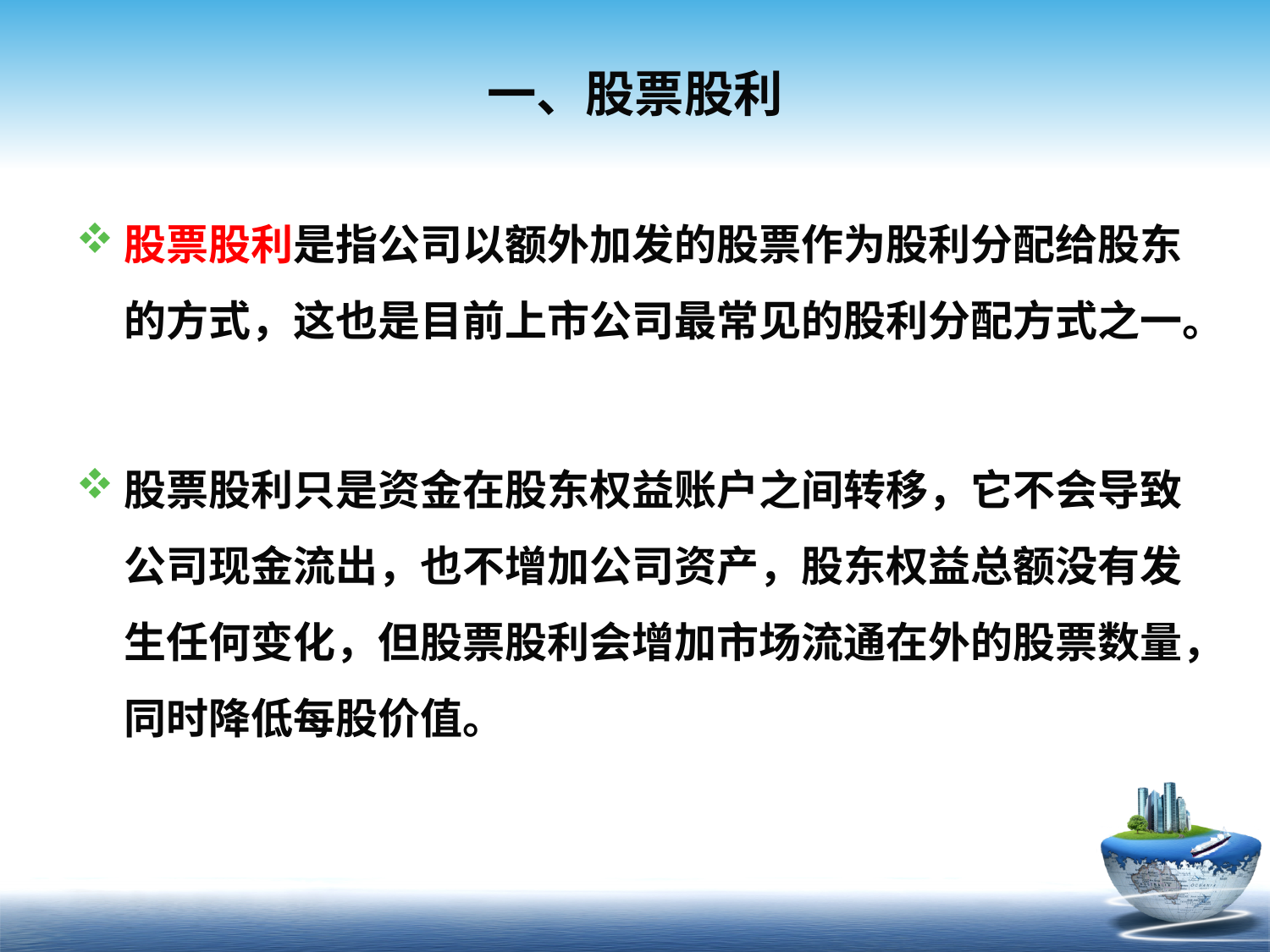

# 一、股票股利
股票股利是指公司以额外加发的股票作为股利分配给股东的方式，这也是目前上市公司最常见的股利分配方式之一。

股票股利只是资金在股东权益账户之间转移，它不会导致公司现金流出，也不增加公司资产，股东权益总额没有发生任何变化，但股票股利会增加市场流通在外的股票数量，同时降低每股价值。